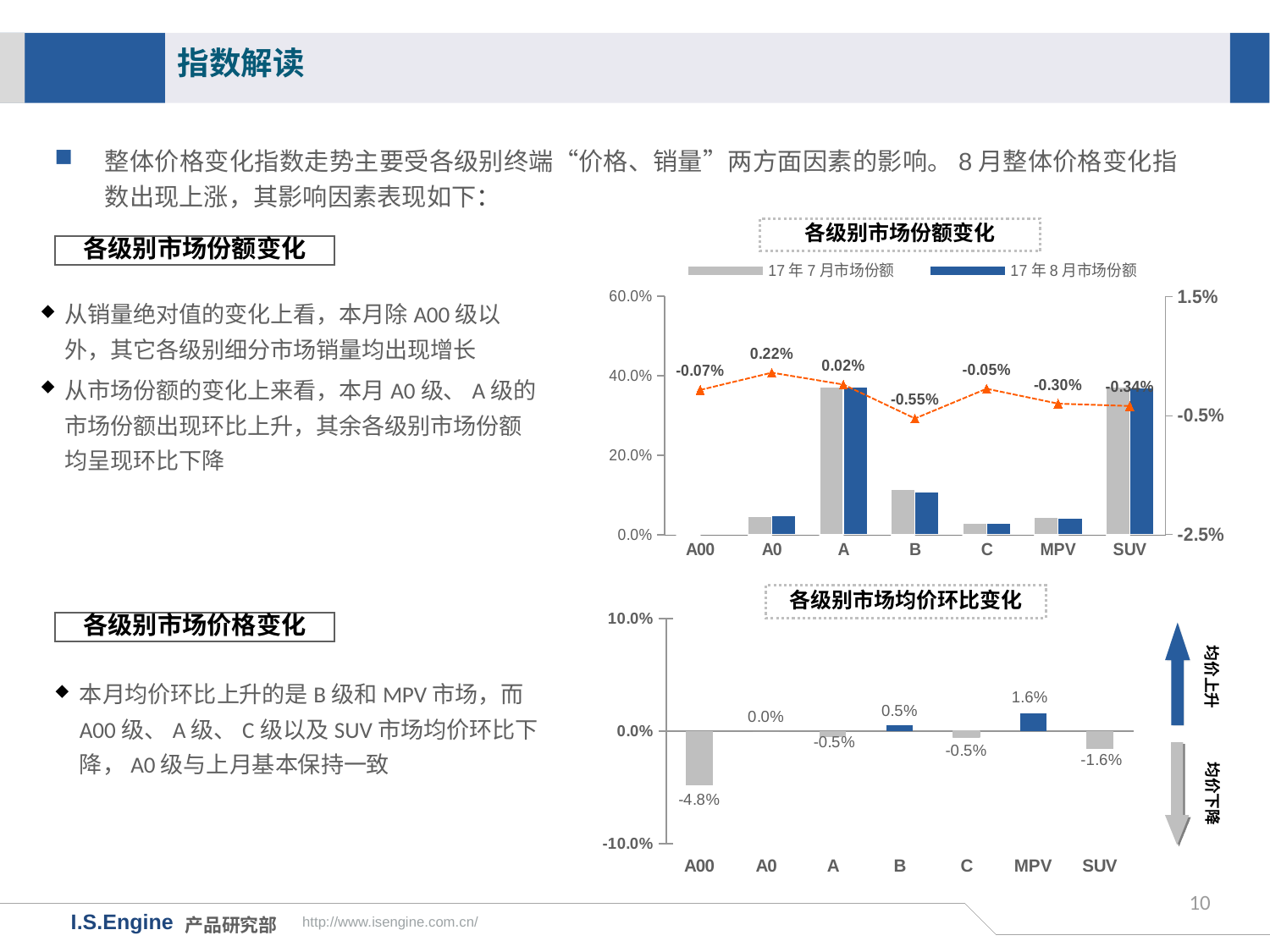

指数解读
整体价格变化指数走势主要受各级别终端“价格、销量”两方面因素的影响。8月整体价格变化指数出现上涨，其影响因素表现如下：
各级别市场份额变化
各级别市场份额变化

### Chart

| Category | 17年7月市场份额 | 17年8月市场份额 | 月度份额差值 |
|---|---|---|---|
| A00 | 0.0025 | 0.0018 | -0.0007000000000000001 |
| A0 | 0.0461 | 0.0483 | 0.0022000000000000006 |
| A | 0.3718 | 0.372 | 0.00019999999999997797 |
| B | 0.1137 | 0.1082 | -0.005499999999999991 |
| C | 0.0299 | 0.0294 | -0.0005000000000000004 |
| MPV | 0.0441 | 0.0411 | -0.0030000000000000027 |
| SUV | 0.3717 | 0.3683 | -0.0033999999999999586 |
从销量绝对值的变化上看，本月除A00级以外，其它各级别细分市场销量均出现增长
从市场份额的变化上来看，本月A0级、A级的市场份额出现环比上升，其余各级别市场份额均呈现环比下降
各级别市场均价环比变化

### Chart

| Category |  |
|---|---|
| A00 | -0.048 |
| A0 | 0.0 |
| A | -0.005 |
| B | 0.005 |
| C | -0.005 |
| MPV | 0.016 |
| SUV | -0.016 |
各级别市场价格变化

均价上升
本月均价环比上升的是B级和MPV市场，而A00级、A级、C级以及SUV市场均价环比下降，A0级与上月基本保持一致

均价下降
10